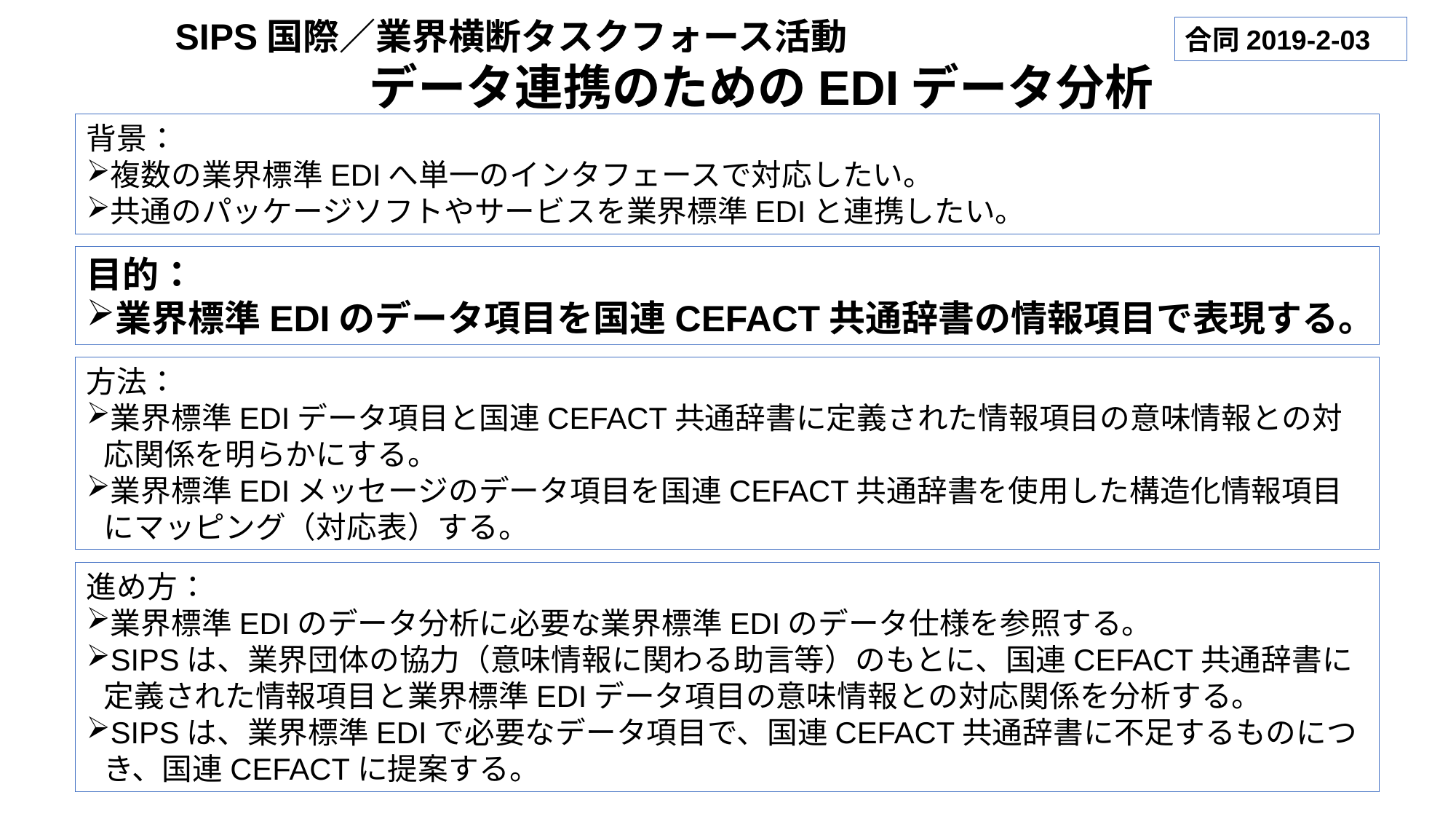

SIPS国際／業界横断タスクフォース活動
　　　　データ連携のためのEDIデータ分析
合同2019-2-03
背景：
複数の業界標準EDIへ単一のインタフェースで対応したい。
共通のパッケージソフトやサービスを業界標準EDIと連携したい。
目的：
業界標準EDIのデータ項目を国連CEFACT共通辞書の情報項目で表現する。
方法：
業界標準EDIデータ項目と国連CEFACT共通辞書に定義された情報項目の意味情報との対応関係を明らかにする。
業界標準EDIメッセージのデータ項目を国連CEFACT共通辞書を使用した構造化情報項目にマッピング（対応表）する。
進め方：
業界標準EDIのデータ分析に必要な業界標準EDIのデータ仕様を参照する。
SIPSは、業界団体の協力（意味情報に関わる助言等）のもとに、国連CEFACT共通辞書に定義された情報項目と業界標準EDIデータ項目の意味情報との対応関係を分析する。
SIPSは、業界標準EDIで必要なデータ項目で、国連CEFACT共通辞書に不足するものにつき、国連CEFACTに提案する。